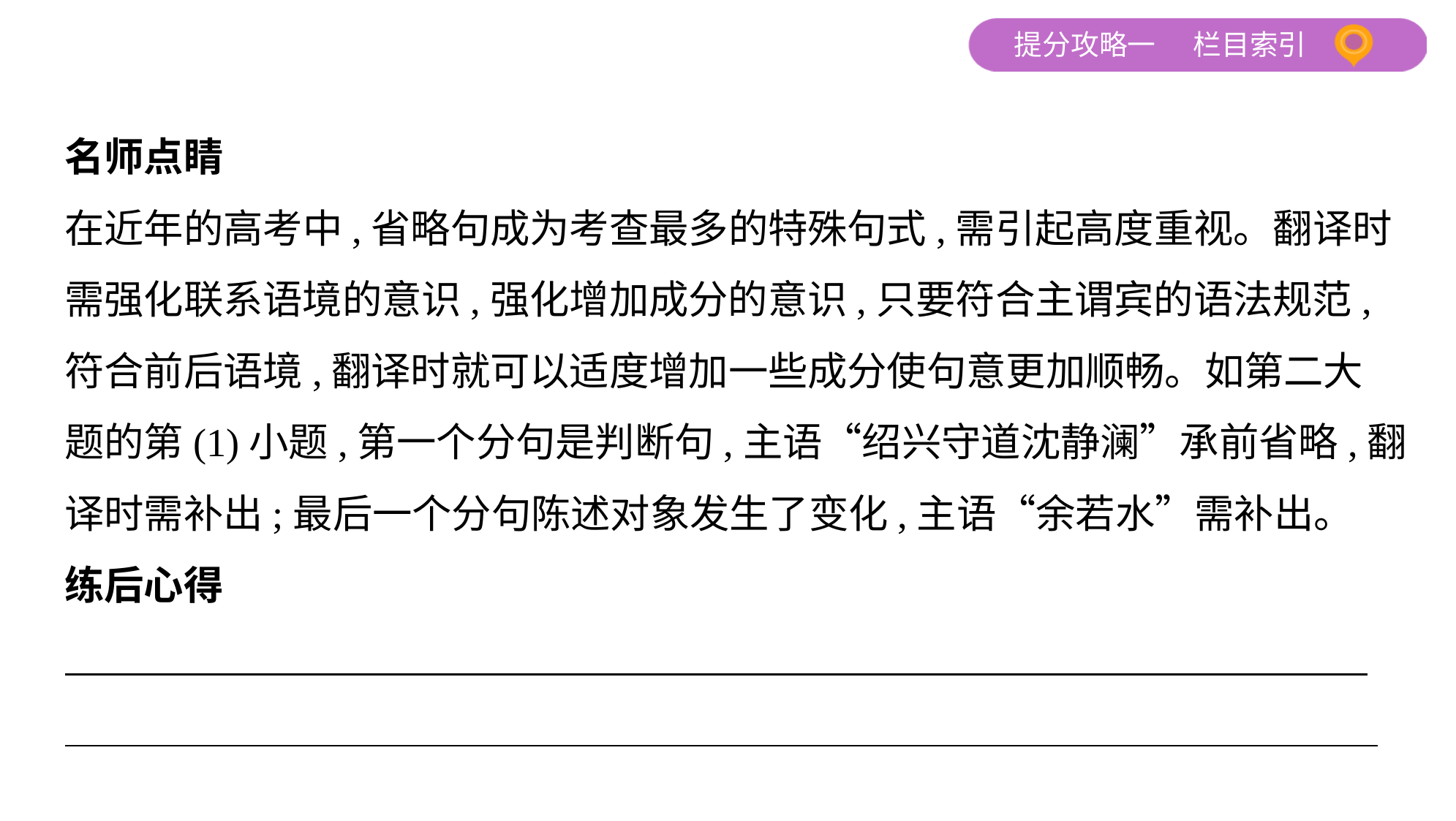

名师点睛
在近年的高考中,省略句成为考查最多的特殊句式,需引起高度重视。翻译时
需强化联系语境的意识,强化增加成分的意识,只要符合主谓宾的语法规范,
符合前后语境,翻译时就可以适度增加一些成分使句意更加顺畅。如第二大
题的第(1)小题,第一个分句是判断句,主语“绍兴守道沈静澜”承前省略,翻
译时需补出;最后一个分句陈述对象发生了变化,主语“余若水”需补出。
练后心得